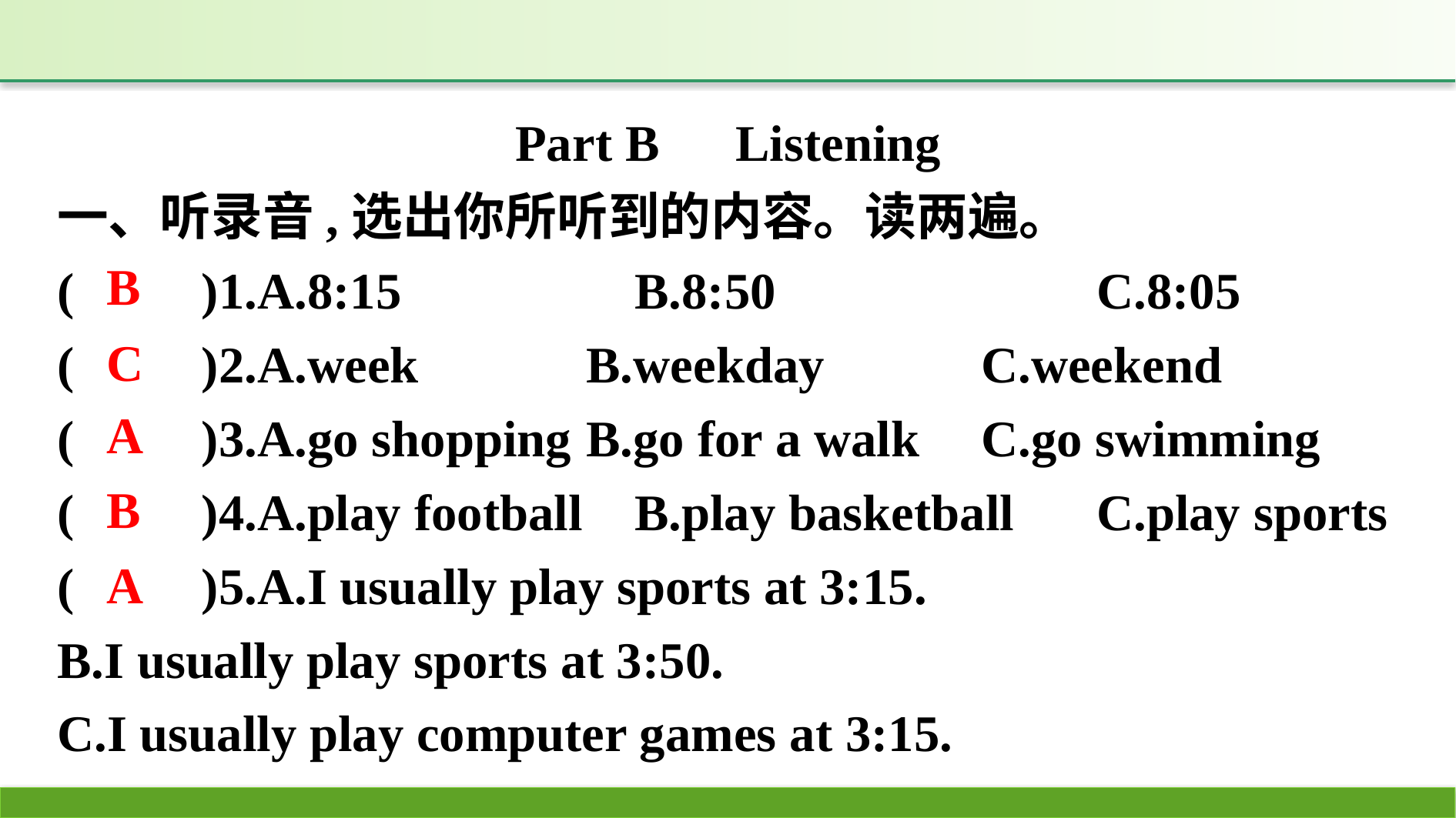

Part B　Listening
一、听录音,选出你所听到的内容。读两遍。
(　　)1.A.8:15　		B.8:50　　		C.8:05
(　　)2.A.week		B.weekday		C.weekend
(　　)3.A.go shopping 	B.go for a walk 	C.go swimming
(　　)4.A.play football 	B.play basketball	C.play sports
(　　)5.A.I usually play sports at 3:15.
B.I usually play sports at 3:50.
C.I usually play computer games at 3:15.
B
C
A
B
A